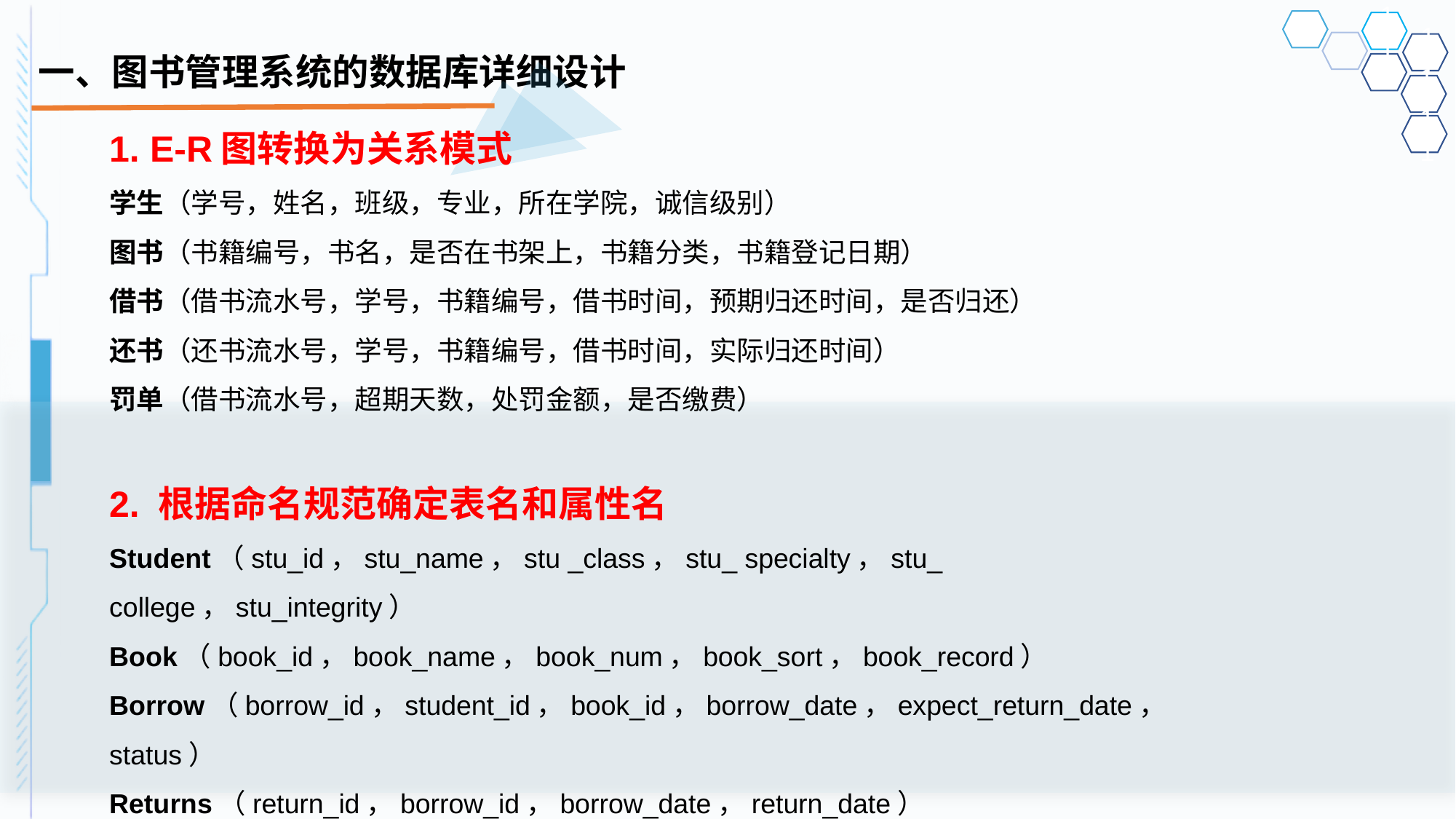

# 一、图书管理系统的数据库详细设计

1. E-R图转换为关系模式
学生（学号，姓名，班级，专业，所在学院，诚信级别）
图书（书籍编号，书名，是否在书架上，书籍分类，书籍登记日期）
借书（借书流水号，学号，书籍编号，借书时间，预期归还时间，是否归还）
还书（还书流水号，学号，书籍编号，借书时间，实际归还时间）
罚单（借书流水号，超期天数，处罚金额，是否缴费）

2. 根据命名规范确定表名和属性名
Student（stu_id，stu_name，stu _class，stu_ specialty，stu_ college，stu_integrity）
Book（book_id，book_name，book_num，book_sort，book_record）
Borrow（borrow_id，student_id，book_id，borrow_date，expect_return_date，status）
Returns（return_id，borrow_id，borrow_date，return_date）
Ticket（borrow_id，over_date，ticket_fee）